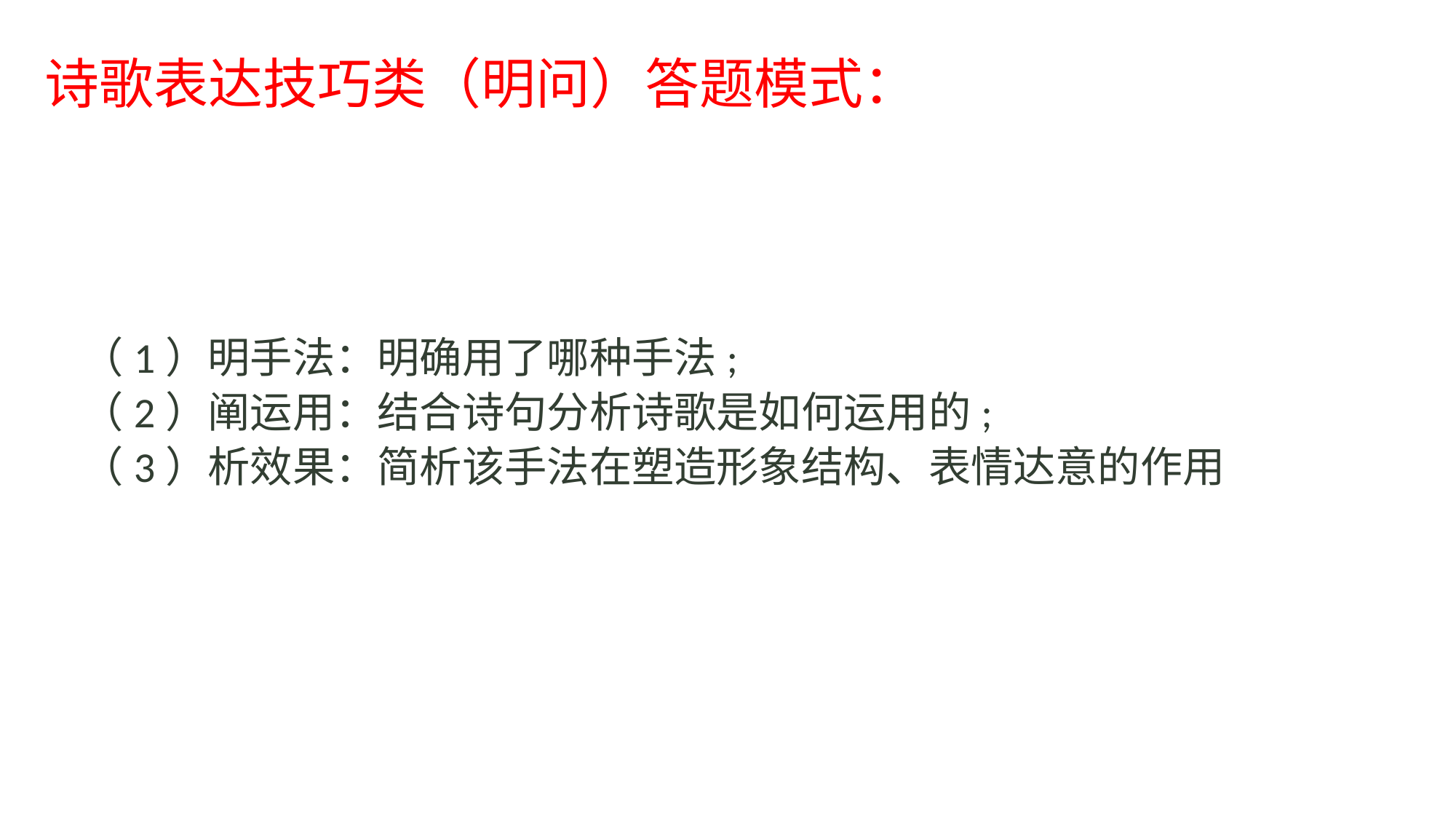

诗歌表达技巧类（明问）答题模式：
（1）明手法：明确用了哪种手法;
（2）阐运用：结合诗句分析诗歌是如何运用的;
（3）析效果：简析该手法在塑造形象结构、表情达意的作用